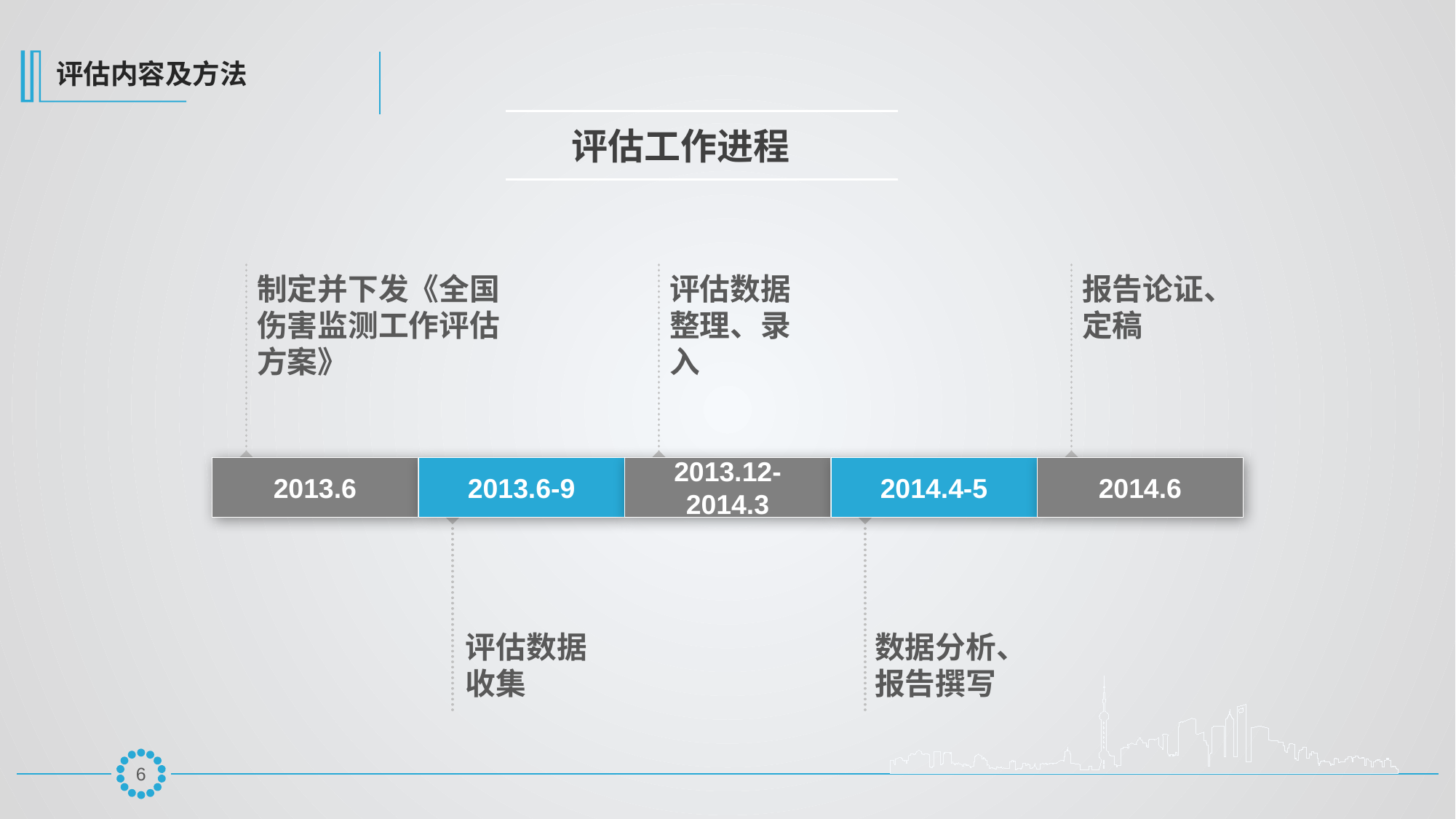

评估内容及方法
评估工作进程
制定并下发《全国伤害监测工作评估方案》
评估数据整理、录入
报告论证、定稿
2013.6
2013.6-9
2013.12-2014.3
2014.4-5
2014.6
评估数据收集
数据分析、报告撰写
6